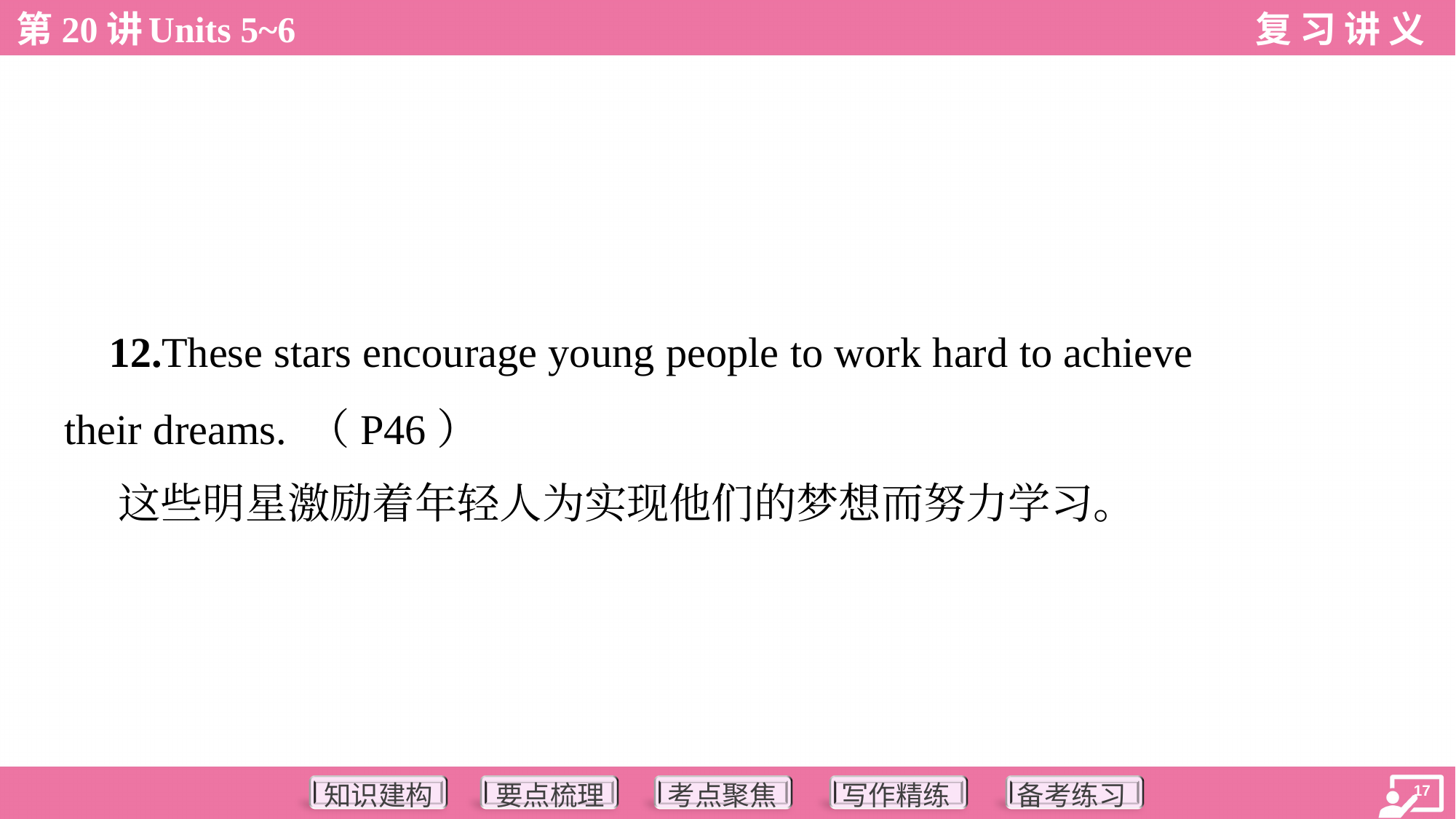

12.These stars encourage young people to work hard to achieve
their dreams. （P46）
    这些明星激励着年轻人为实现他们的梦想而努力学习。